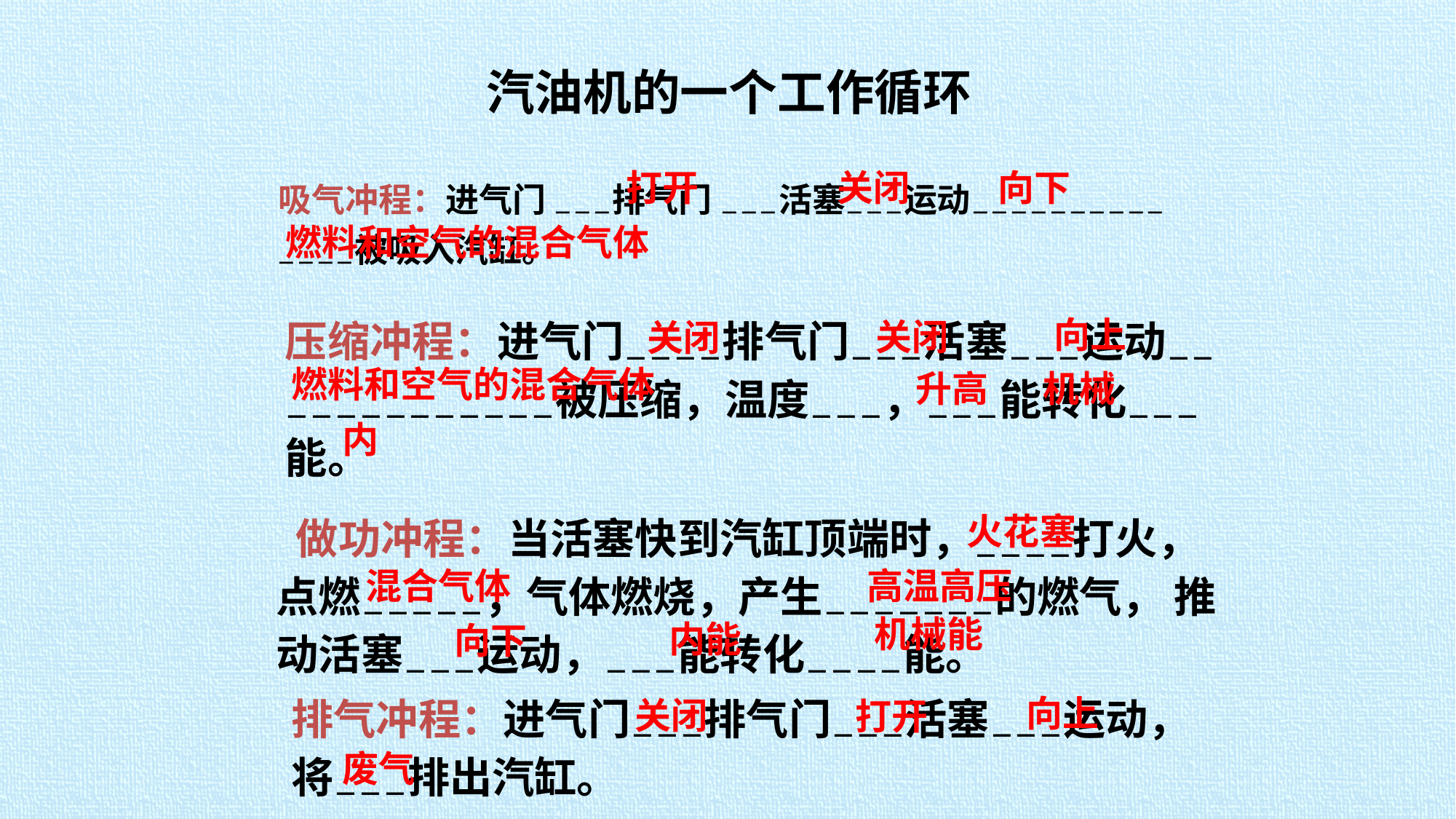

# 汽油机的一个工作循环
打开
关闭
向下
    吸气冲程：进气门 －－－排气门 －－－活塞－－－运动－－－－－－－－－－－－－－被吸入汽缸。
燃料和空气的混合气体
向上
关闭
压缩冲程：进气门－－－－排气门－－－活塞－－－运动－－－－－－－－－－－－－被压缩，温度－－－，－－－能转化－－－能。
关闭
燃料和空气的混合气体
升高
机械
内
火花塞
 做功冲程：当活塞快到汽缸顶端时，－－－－打火，    点燃－－－－－，气体燃烧，产生－－－－－－－的燃气， 推动活塞－－－运动，－－－能转化－－－－能。
混合气体
高温高压
机械能
内能
向下
向上
排气冲程：进气门－－－排气门－－－活塞－－－运动，将－－－排出汽缸。
关闭
打开
废气